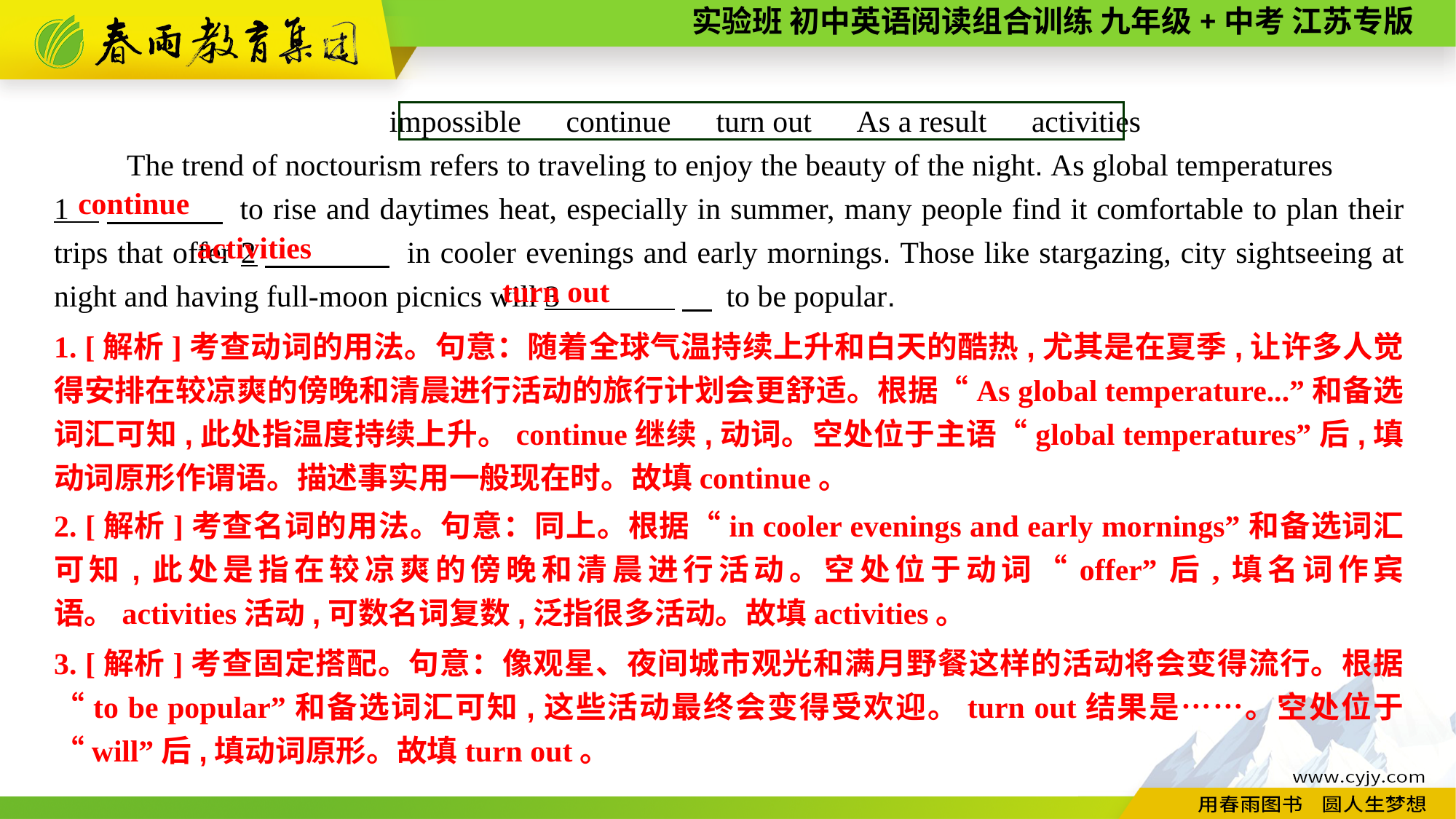

impossible　continue　turn out　As a result　activities
The trend of noctourism refers to traveling to enjoy the beauty of the night. As global temperatures
1   　           to rise and daytimes heat, especially in summer, many people find it comfortable to plan their trips that offer 2　            in cooler evenings and early mornings. Those like stargazing, city sightseeing at night and having full-moon picnics will 3               　 to be popular.

continue
activities
turn out
1. [解析]考查动词的用法。句意：随着全球气温持续上升和白天的酷热,尤其是在夏季,让许多人觉得安排在较凉爽的傍晚和清晨进行活动的旅行计划会更舒适。根据“As global temperature...”和备选词汇可知,此处指温度持续上升。continue继续,动词。空处位于主语“global temperatures”后,填动词原形作谓语。描述事实用一般现在时。故填continue。
2. [解析]考查名词的用法。句意：同上。根据“in cooler evenings and early mornings”和备选词汇可知,此处是指在较凉爽的傍晚和清晨进行活动。空处位于动词“offer”后,填名词作宾语。activities活动,可数名词复数,泛指很多活动。故填activities。
3. [解析]考查固定搭配。句意：像观星、夜间城市观光和满月野餐这样的活动将会变得流行。根据“to be popular”和备选词汇可知,这些活动最终会变得受欢迎。turn out结果是……。空处位于“will”后,填动词原形。故填turn out。